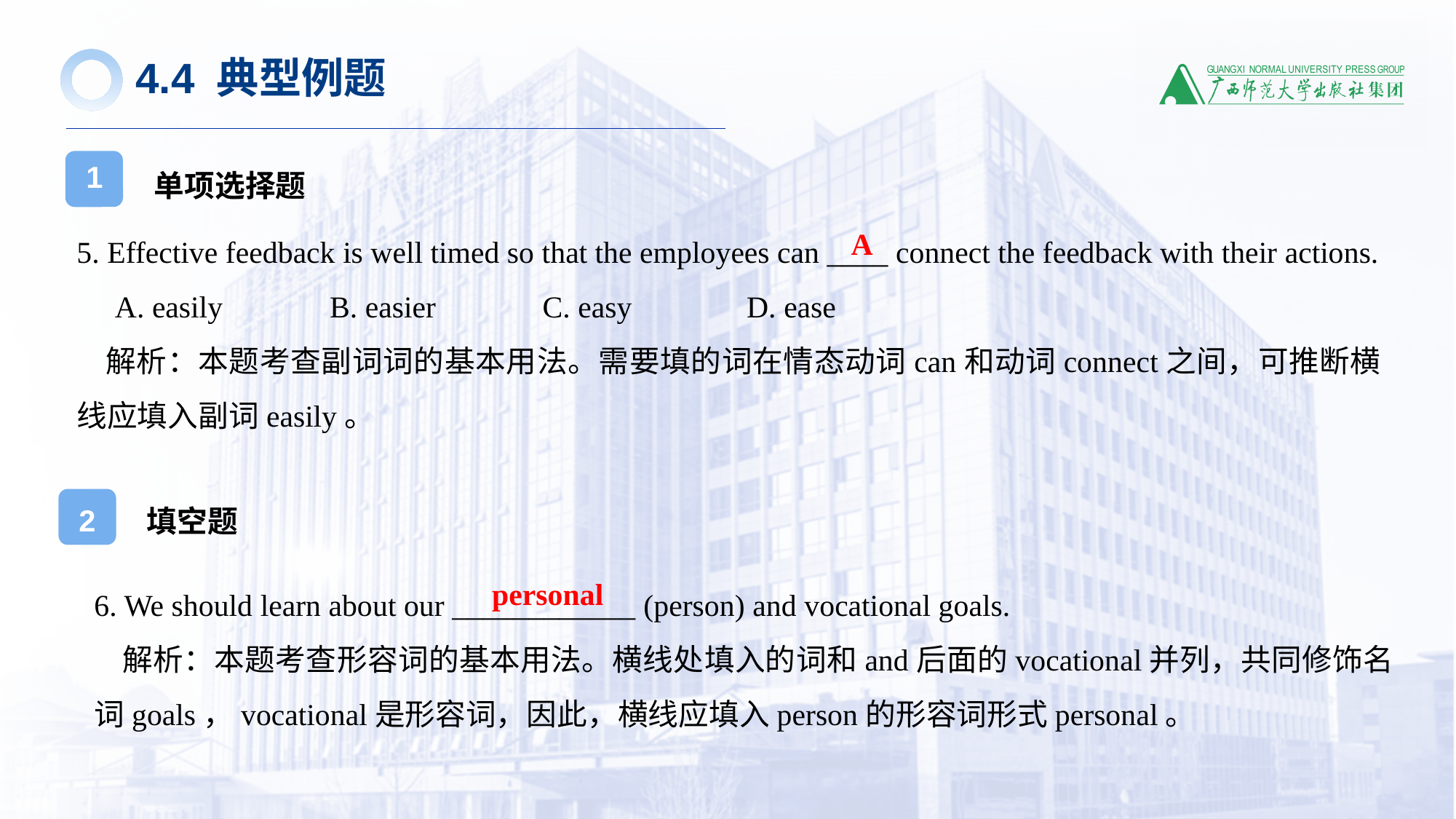

4.4 典型例题

单项选择题

1
5. Effective feedback is well timed so that the employees can ____ connect the feedback with their actions.
     A. easily              B. easier              C. easy               D. ease
   解析：本题考查副词词的基本用法。需要填的词在情态动词can和动词connect之间，可推断横线应填入副词easily。
A
填空题

2
1
6. We should learn about our ____________ (person) and vocational goals.
   解析：本题考查形容词的基本用法。横线处填入的词和and后面的vocational并列，共同修饰名词goals，vocational是形容词，因此，横线应填入person的形容词形式personal。
personal